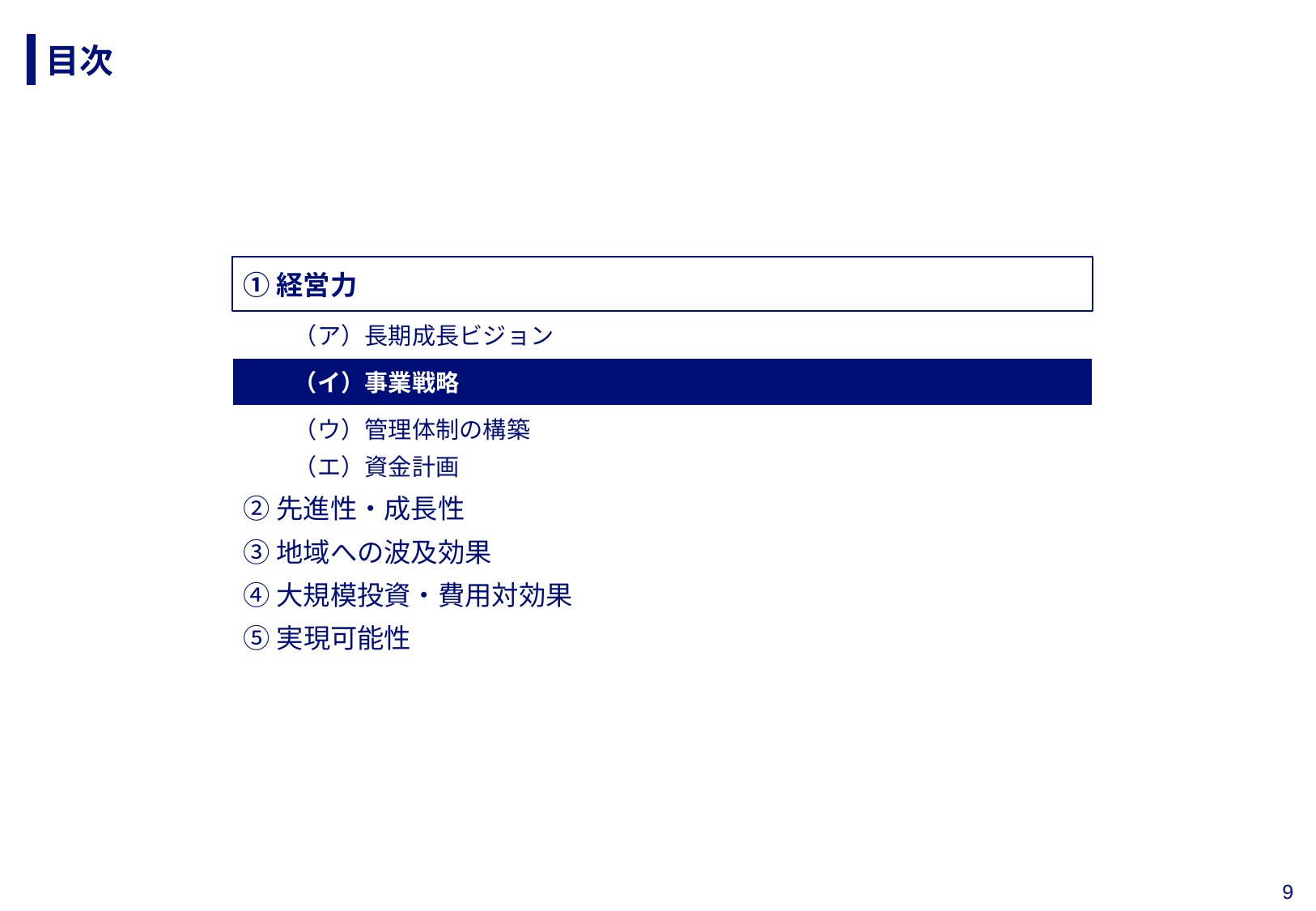

# 目次
①経営力
（ア）長期成長ビジョン
（イ）事業戦略
（ウ）管理体制の構築
（エ）資金計画
②先進性・成長性
③地域への波及効果
④大規模投資・費用対効果
⑤実現可能性